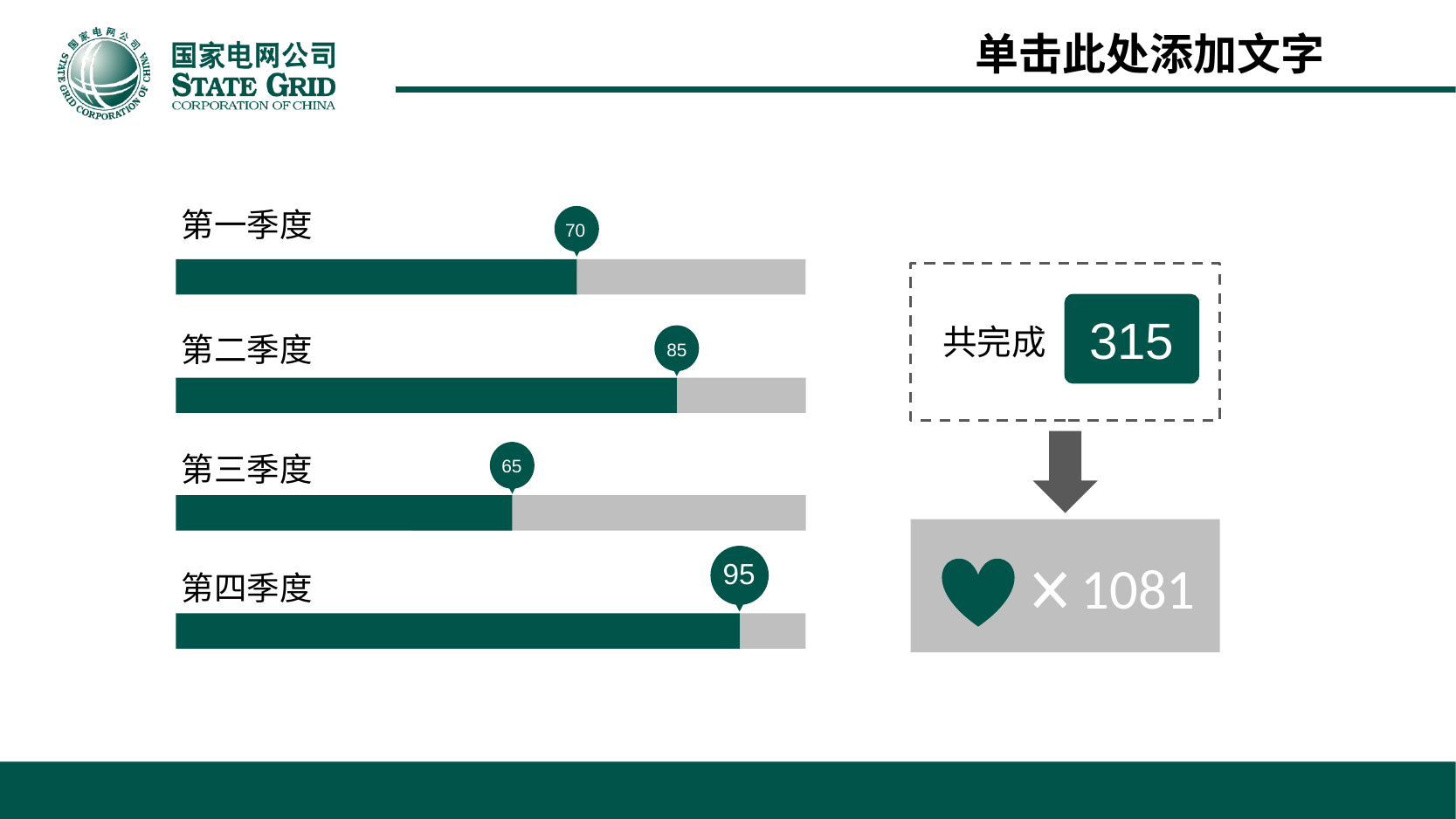

第一季度

70

315
共完成
第二季度

85

第三季度

65

1081

95
第四季度